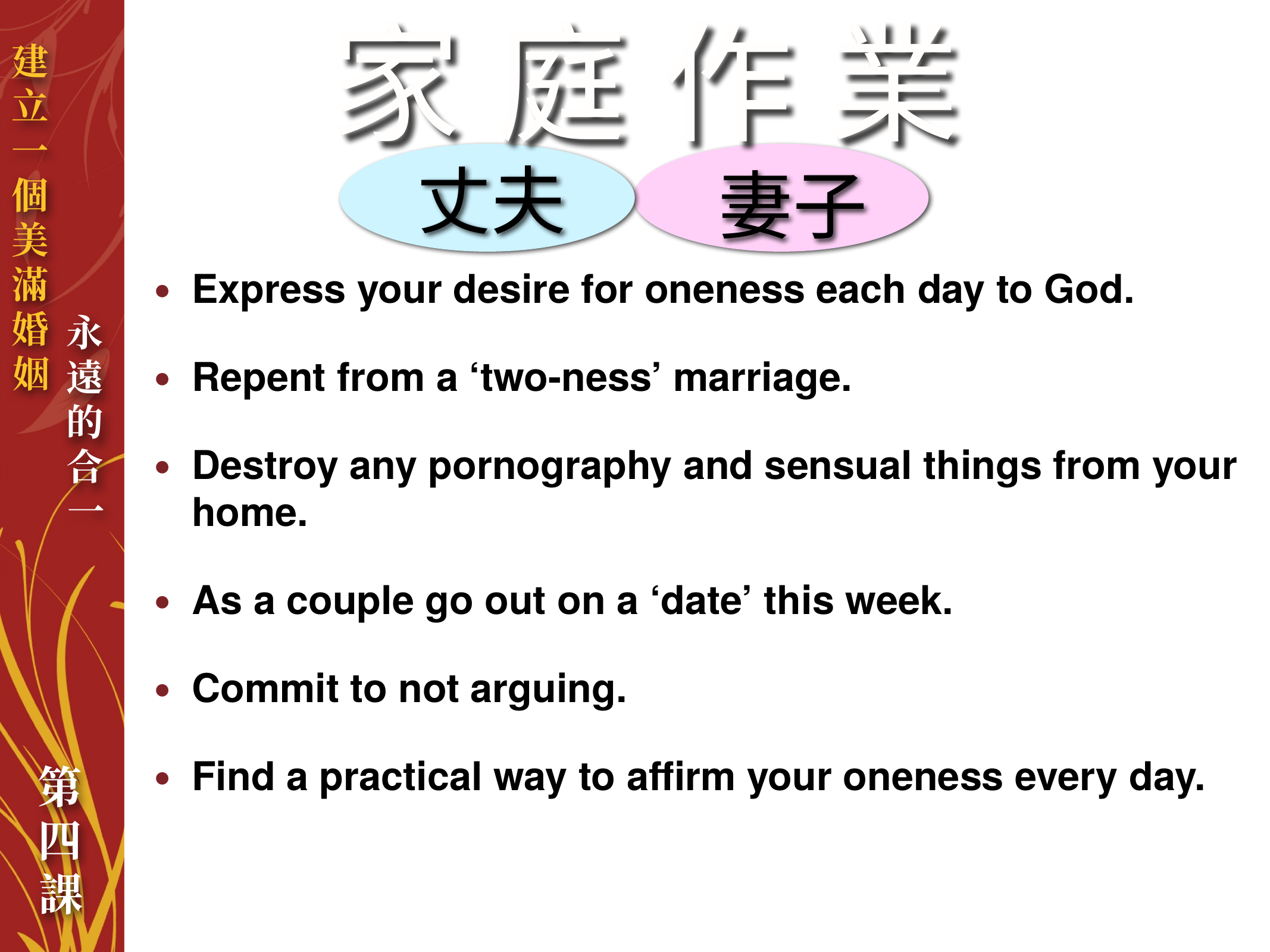

家庭作業

丈夫

妻子
Express your desire for oneness each day to God.
Repent from a ‘two-ness’ marriage.
Destroy any pornography and sensual things from your home.
As a couple go out on a ‘date’ this week.
Commit to not arguing.
Find a practical way to affirm your oneness every day.